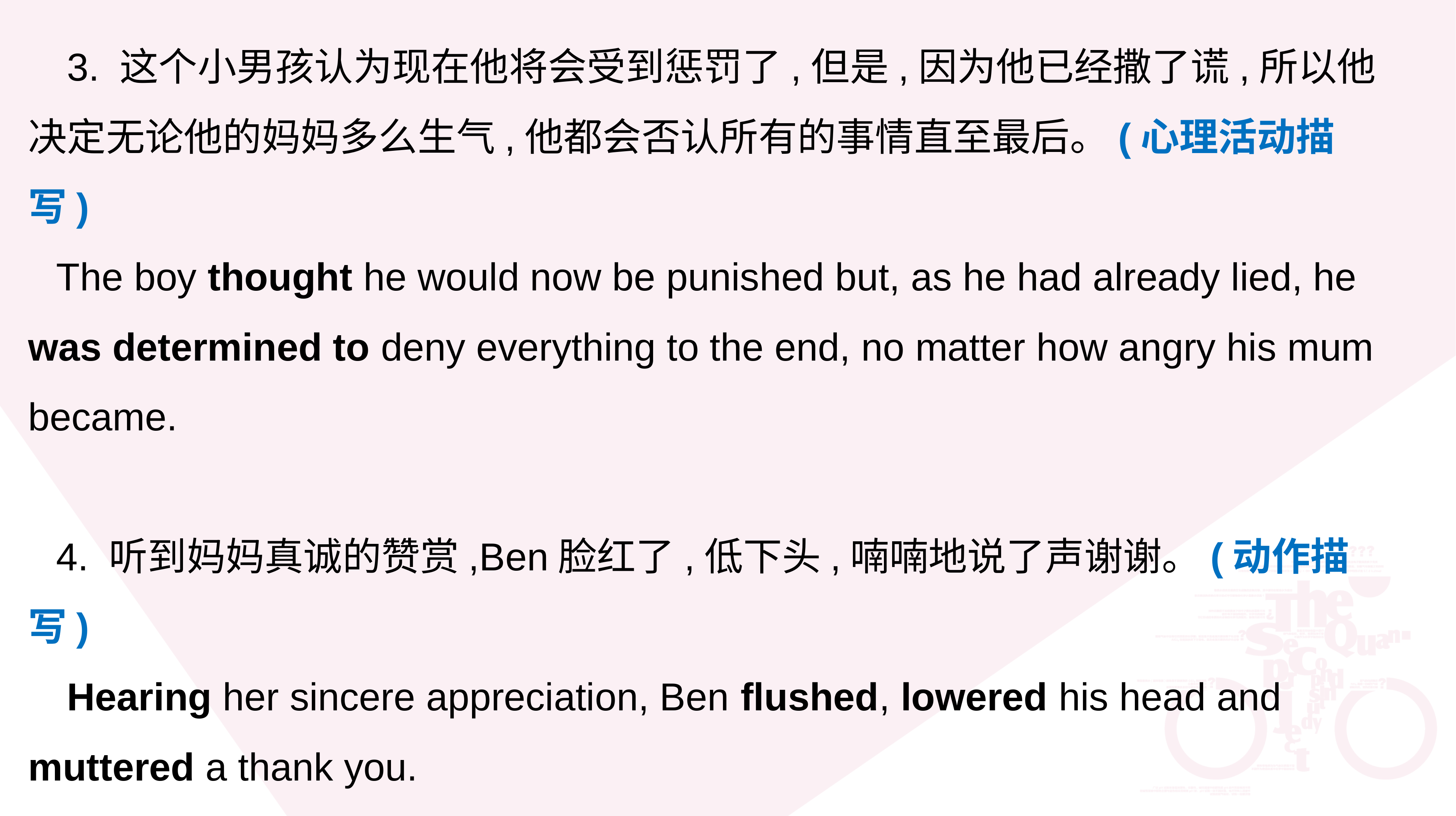

3. 这个小男孩认为现在他将会受到惩罚了,但是,因为他已经撒了谎,所以他决定无论他的妈妈多么生气,他都会否认所有的事情直至最后。(心理活动描写)
The boy thought he would now be punished but, as he had already lied, he was determined to deny everything to the end, no matter how angry his mum became.

4. 听到妈妈真诚的赞赏,Ben脸红了,低下头,喃喃地说了声谢谢。(动作描写)
 Hearing her sincere appreciation, Ben flushed, lowered his head and muttered a thank you.